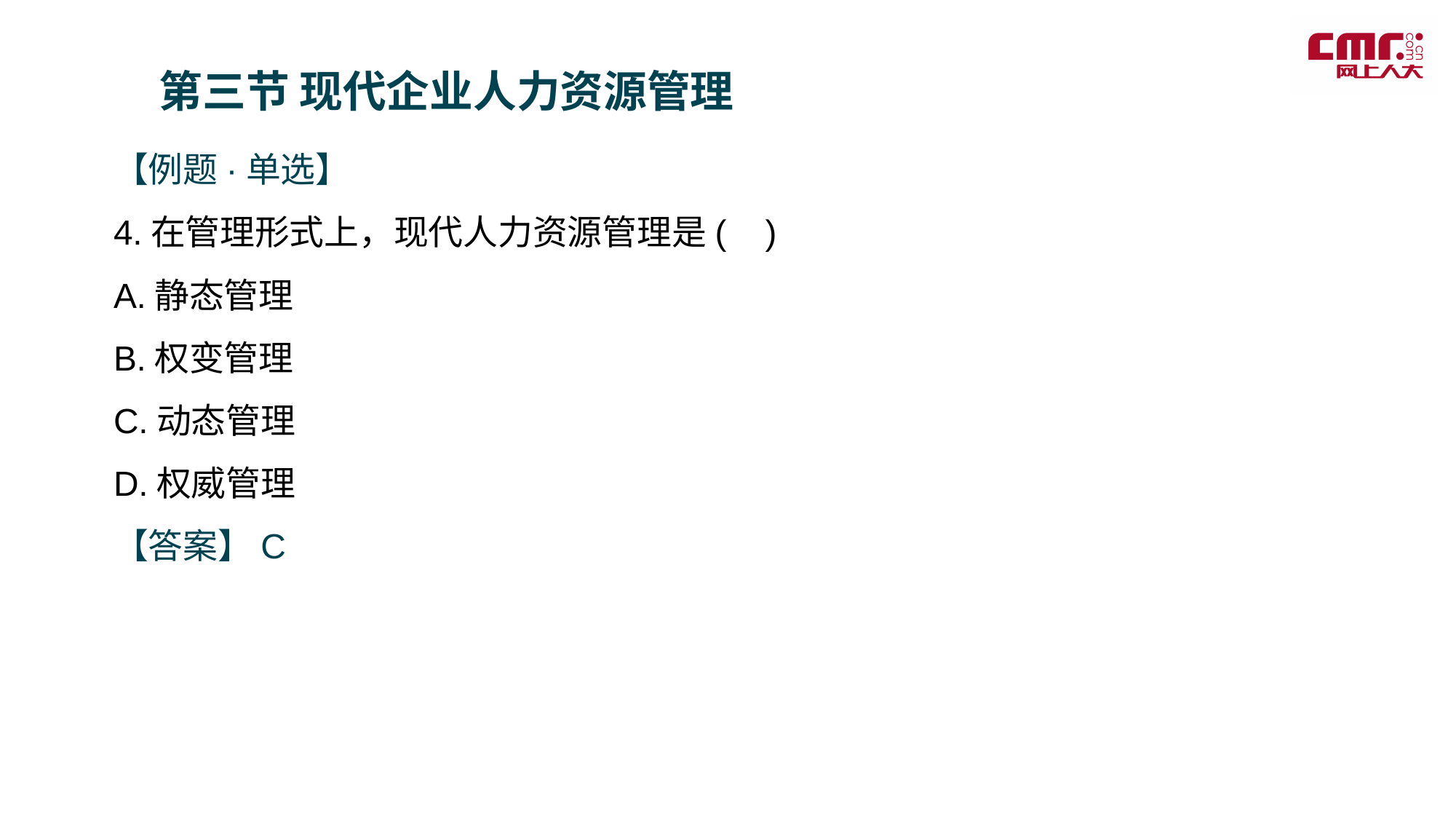

第三节 现代企业人力资源管理
【例题·单选】
4.在管理形式上，现代人力资源管理是(    )
A.静态管理
B.权变管理
C.动态管理
D.权威管理
【答案】C